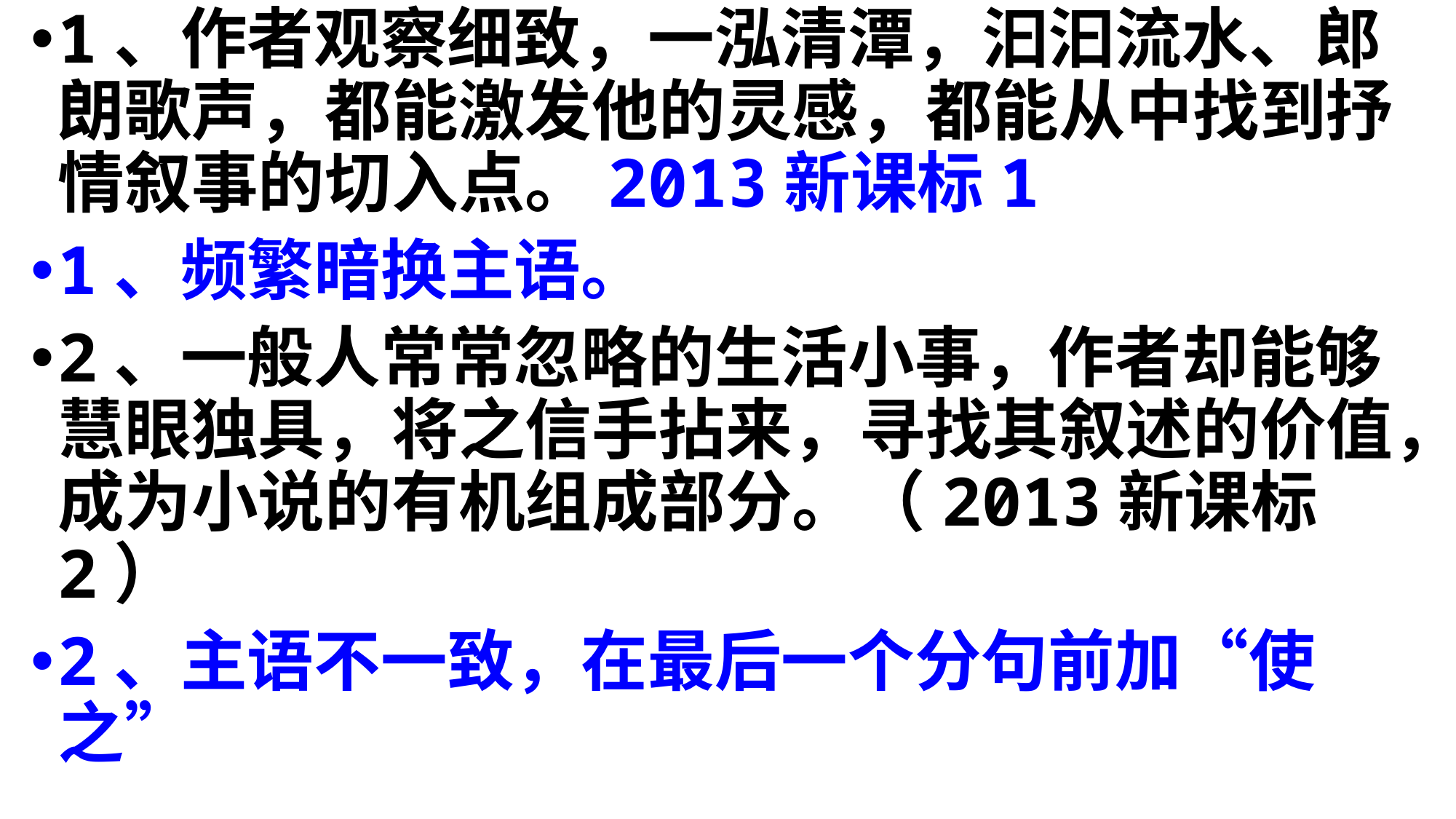

1、作者观察细致，一泓清潭，汩汩流水、郎朗歌声，都能激发他的灵感，都能从中找到抒情叙事的切入点。2013新课标1
1、频繁暗换主语。
2、一般人常常忽略的生活小事，作者却能够慧眼独具，将之信手拈来，寻找其叙述的价值，成为小说的有机组成部分。（2013新课标2）
2、主语不一致，在最后一个分句前加“使之”